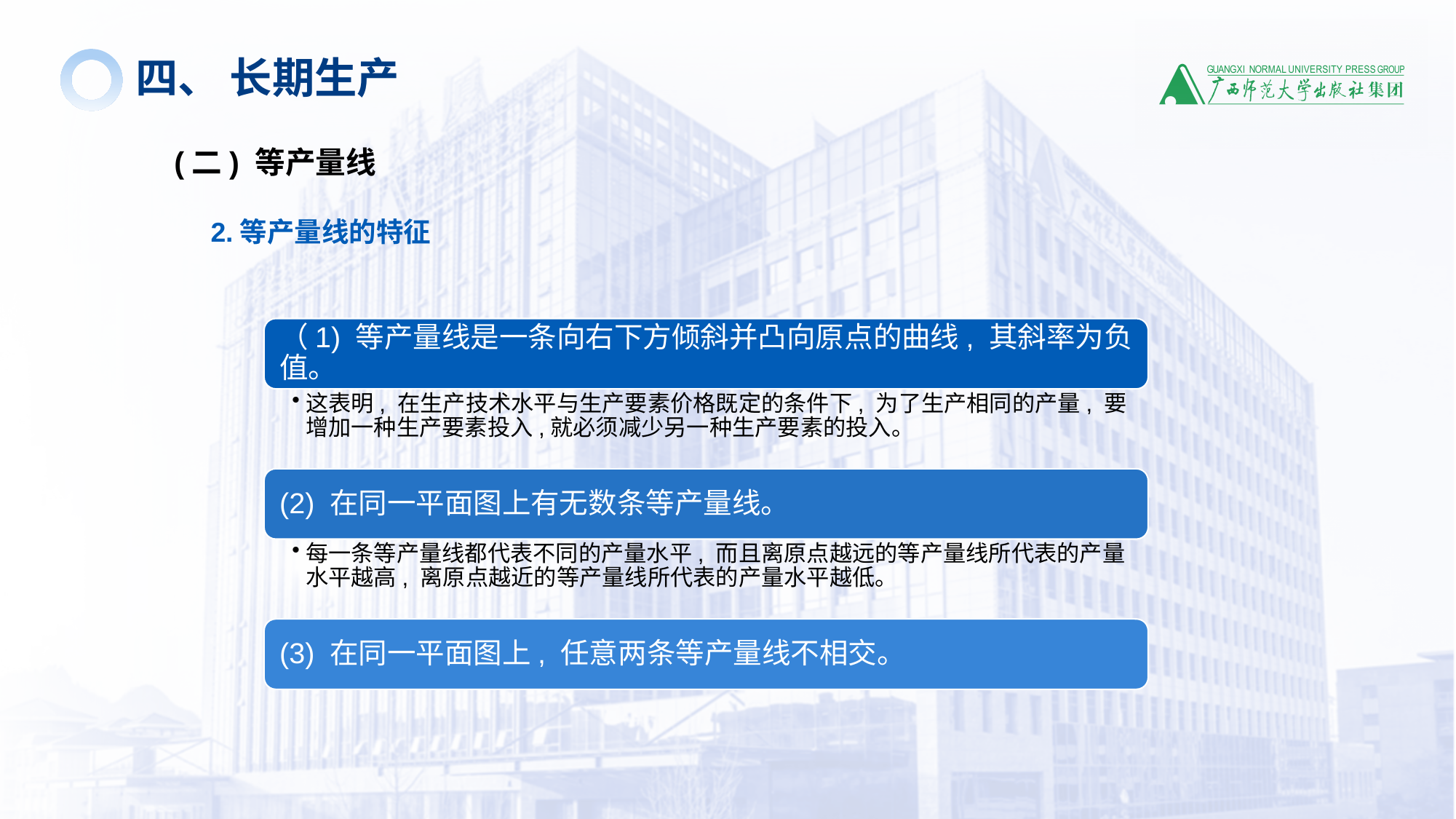

四、 长期生产

(二) 等产量线
2.等产量线的特征
（1) 等产量线是一条向右下方倾斜并凸向原点的曲线, 其斜率为负值。
这表明, 在生产技术水平与生产要素价格既定的条件下, 为了生产相同的产量, 要增加一种生产要素投入,就必须减少另一种生产要素的投入。
(2) 在同一平面图上有无数条等产量线。
每一条等产量线都代表不同的产量水平, 而且离原点越远的等产量线所代表的产量水平越高, 离原点越近的等产量线所代表的产量水平越低。
(3) 在同一平面图上, 任意两条等产量线不相交。